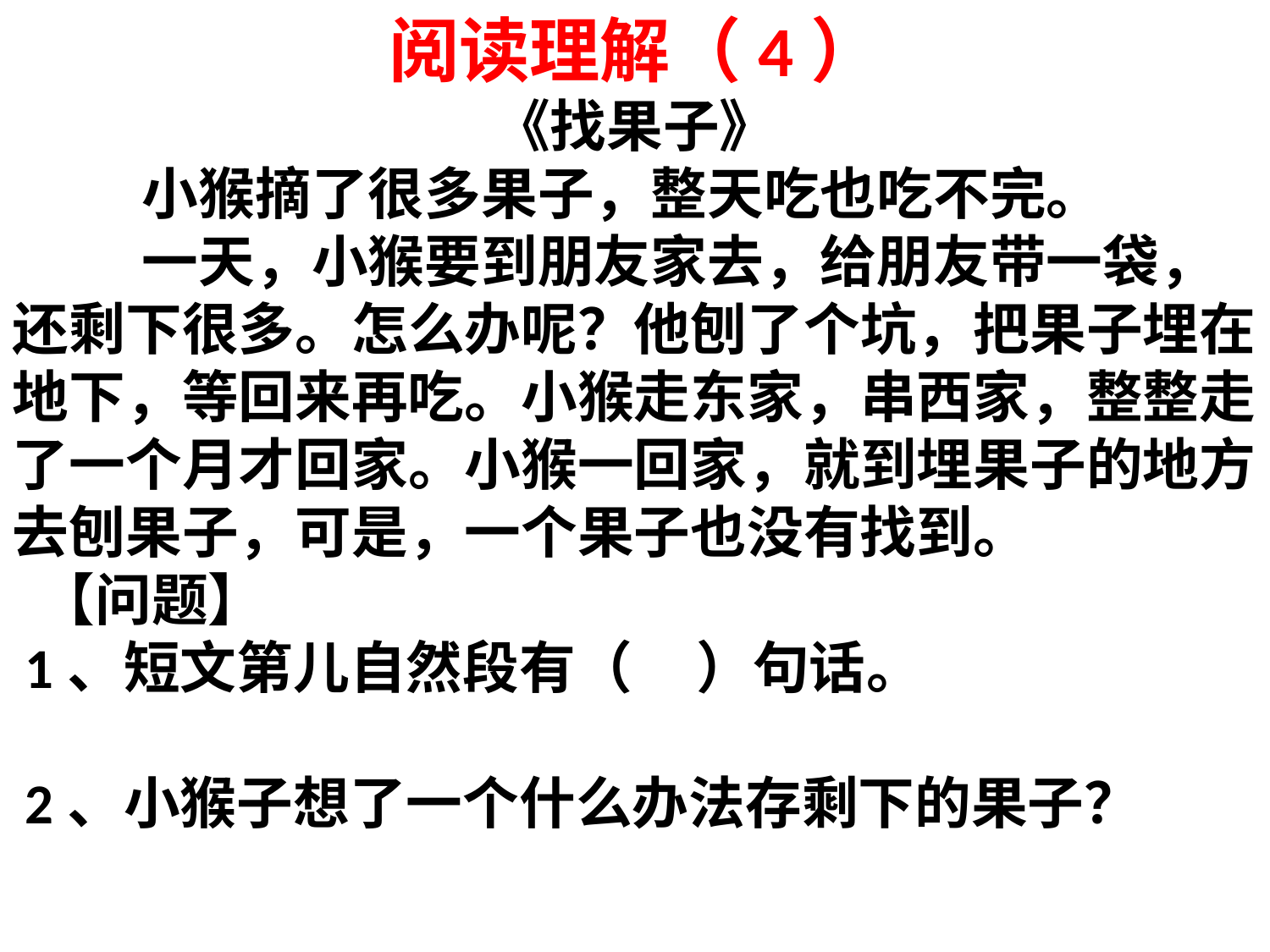

阅读理解（4）
《找果子》
         小猴摘了很多果子，整天吃也吃不完。
         一天，小猴要到朋友家去，给朋友带一袋，还剩下很多。怎么办呢？他刨了个坑，把果子埋在地下，等回来再吃。小猴走东家，串西家，整整走了一个月才回家。小猴一回家，就到埋果子的地方去刨果子，可是，一个果子也没有找到。
 【问题】
 1、短文第儿自然段有（     ）句话。

 2、小猴子想了一个什么办法存剩下的果子？